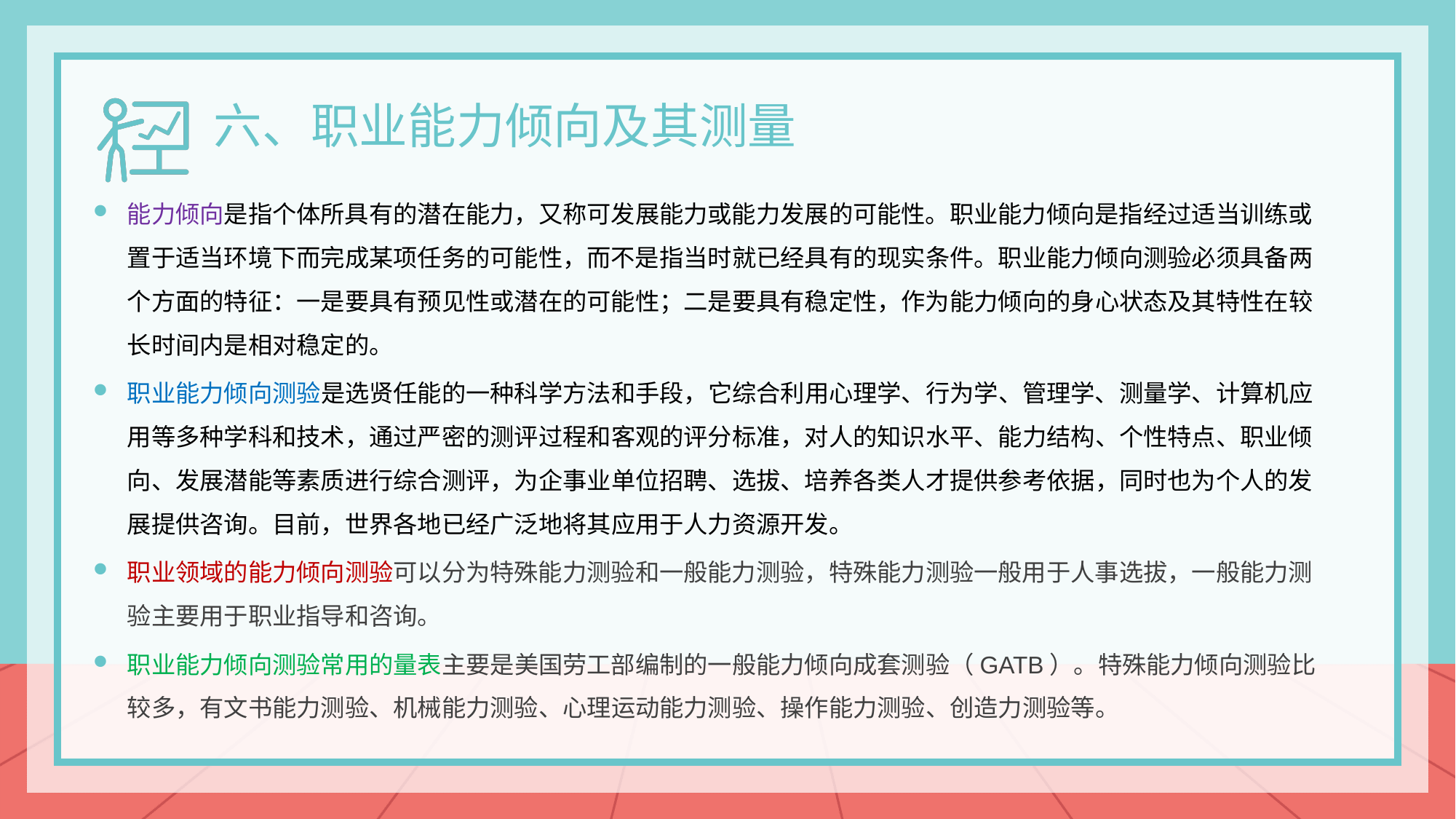

六、职业能力倾向及其测量
能力倾向是指个体所具有的潜在能力，又称可发展能力或能力发展的可能性。职业能力倾向是指经过适当训练或置于适当环境下而完成某项任务的可能性，而不是指当时就已经具有的现实条件。职业能力倾向测验必须具备两个方面的特征：一是要具有预见性或潜在的可能性；二是要具有稳定性，作为能力倾向的身心状态及其特性在较长时间内是相对稳定的。
职业能力倾向测验是选贤任能的一种科学方法和手段，它综合利用心理学、行为学、管理学、测量学、计算机应用等多种学科和技术，通过严密的测评过程和客观的评分标准，对人的知识水平、能力结构、个性特点、职业倾向、发展潜能等素质进行综合测评，为企事业单位招聘、选拔、培养各类人才提供参考依据，同时也为个人的发展提供咨询。目前，世界各地已经广泛地将其应用于人力资源开发。
职业领域的能力倾向测验可以分为特殊能力测验和一般能力测验，特殊能力测验一般用于人事选拔，一般能力测验主要用于职业指导和咨询。
职业能力倾向测验常用的量表主要是美国劳工部编制的一般能力倾向成套测验（GATB）。特殊能力倾向测验比较多，有文书能力测验、机械能力测验、心理运动能力测验、操作能力测验、创造力测验等。